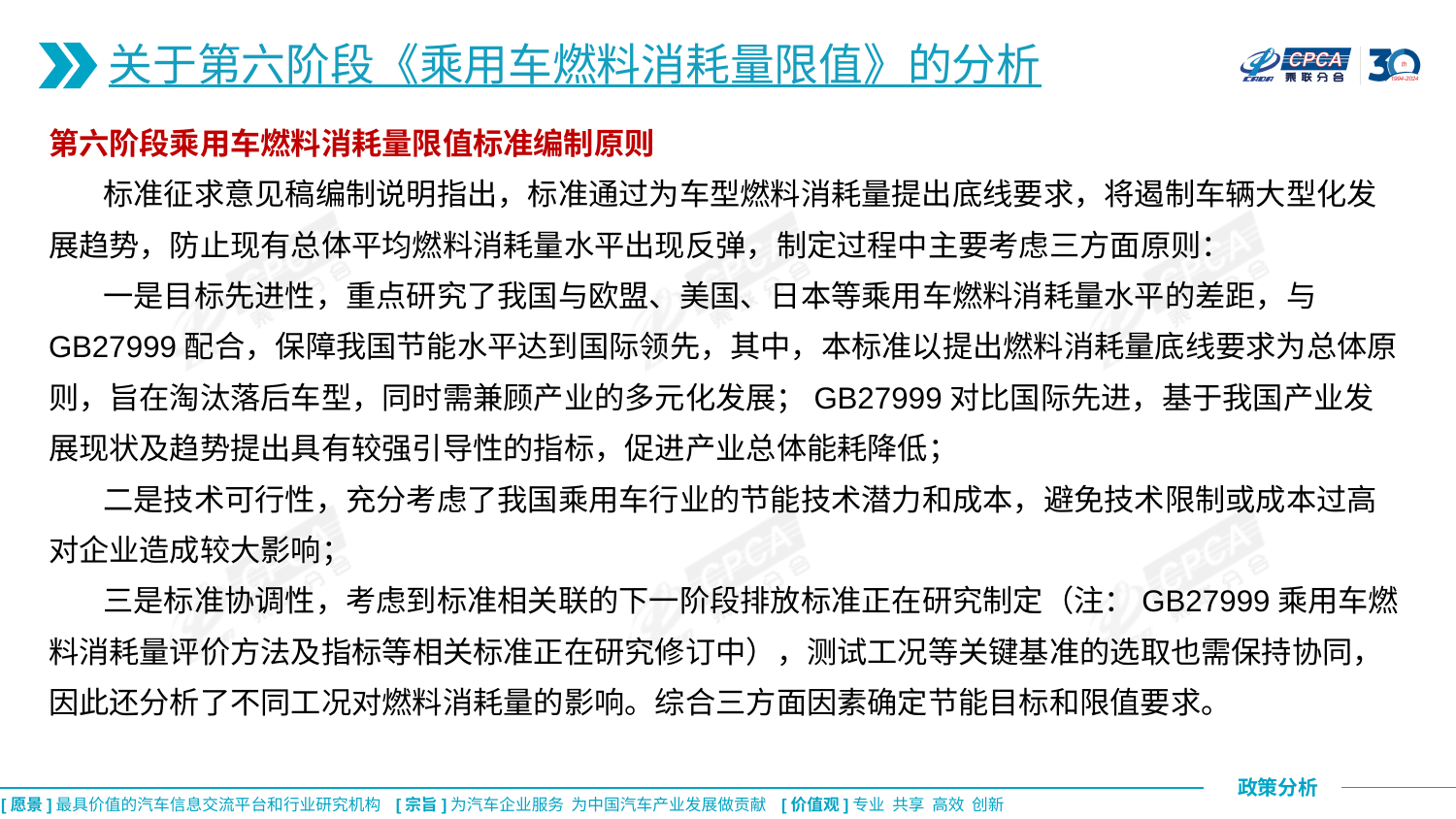

关于第六阶段《乘用车燃料消耗量限值》的分析
第六阶段乘用车燃料消耗量限值标准编制原则
       标准征求意见稿编制说明指出，标准通过为车型燃料消耗量提出底线要求，将遏制车辆大型化发展趋势，防止现有总体平均燃料消耗量水平出现反弹，制定过程中主要考虑三方面原则：
       一是目标先进性，重点研究了我国与欧盟、美国、日本等乘用车燃料消耗量水平的差距，与GB27999配合，保障我国节能水平达到国际领先，其中，本标准以提出燃料消耗量底线要求为总体原则，旨在淘汰落后车型，同时需兼顾产业的多元化发展；GB27999对比国际先进，基于我国产业发展现状及趋势提出具有较强引导性的指标，促进产业总体能耗降低；
       二是技术可行性，充分考虑了我国乘用车行业的节能技术潜力和成本，避免技术限制或成本过高对企业造成较大影响；
       三是标准协调性，考虑到标准相关联的下一阶段排放标准正在研究制定（注：GB27999乘用车燃料消耗量评价方法及指标等相关标准正在研究修订中），测试工况等关键基准的选取也需保持协同，因此还分析了不同工况对燃料消耗量的影响。综合三方面因素确定节能目标和限值要求。